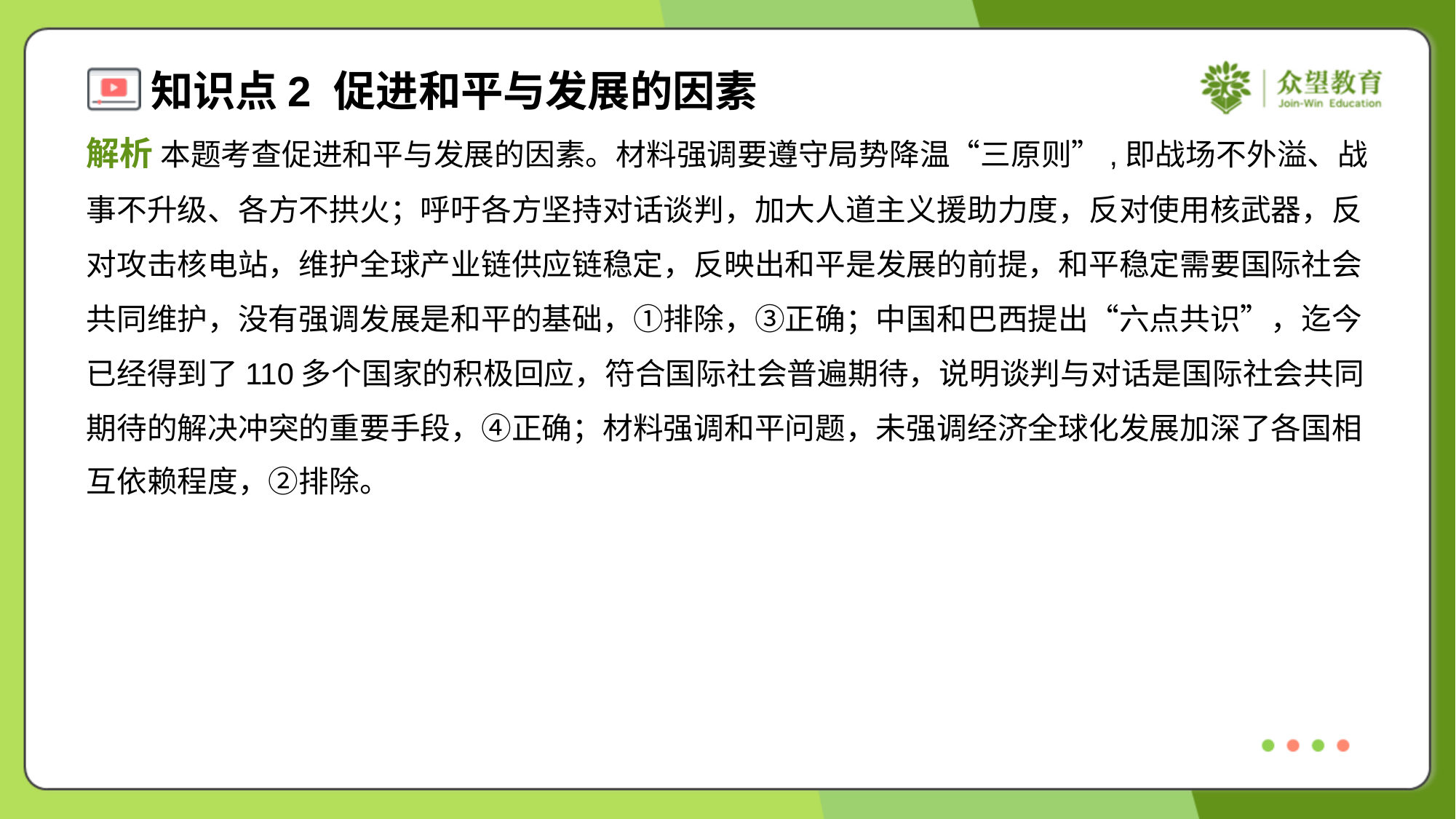

解析 本题考查促进和平与发展的因素。材料强调要遵守局势降温“三原则”,即战场不外溢、战
事不升级、各方不拱火；呼吁各方坚持对话谈判，加大人道主义援助力度，反对使用核武器，反
对攻击核电站，维护全球产业链供应链稳定，反映出和平是发展的前提，和平稳定需要国际社会
共同维护，没有强调发展是和平的基础，①排除，③正确；中国和巴西提出“六点共识”，迄今
已经得到了110多个国家的积极回应，符合国际社会普遍期待，说明谈判与对话是国际社会共同
期待的解决冲突的重要手段，④正确；材料强调和平问题，未强调经济全球化发展加深了各国相
互依赖程度，②排除。